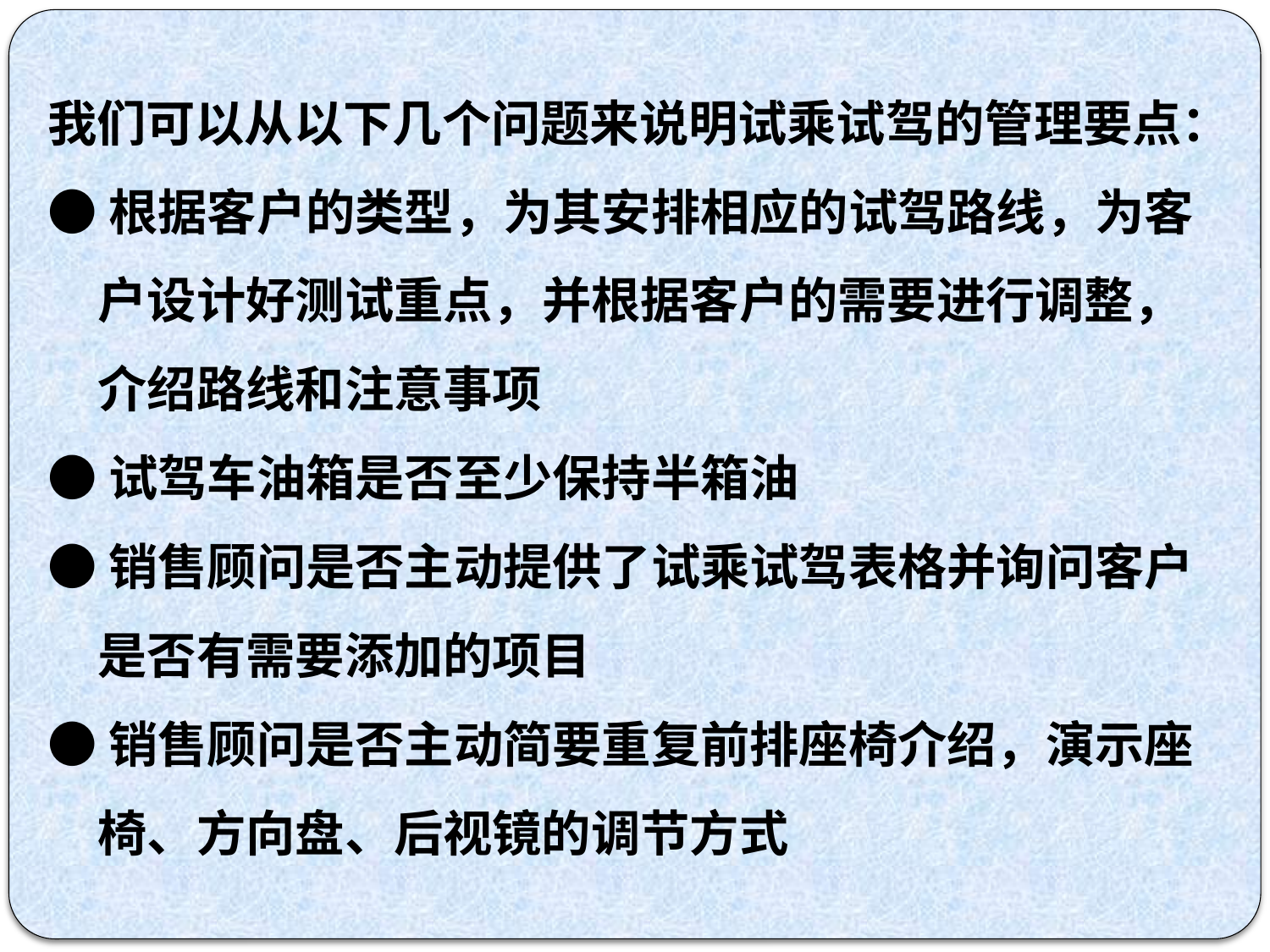

我们可以从以下几个问题来说明试乘试驾的管理要点：
●根据客户的类型，为其安排相应的试驾路线，为客户设计好测试重点，并根据客户的需要进行调整，介绍路线和注意事项
●试驾车油箱是否至少保持半箱油
●销售顾问是否主动提供了试乘试驾表格并询问客户是否有需要添加的项目
●销售顾问是否主动简要重复前排座椅介绍，演示座椅、方向盘、后视镜的调节方式